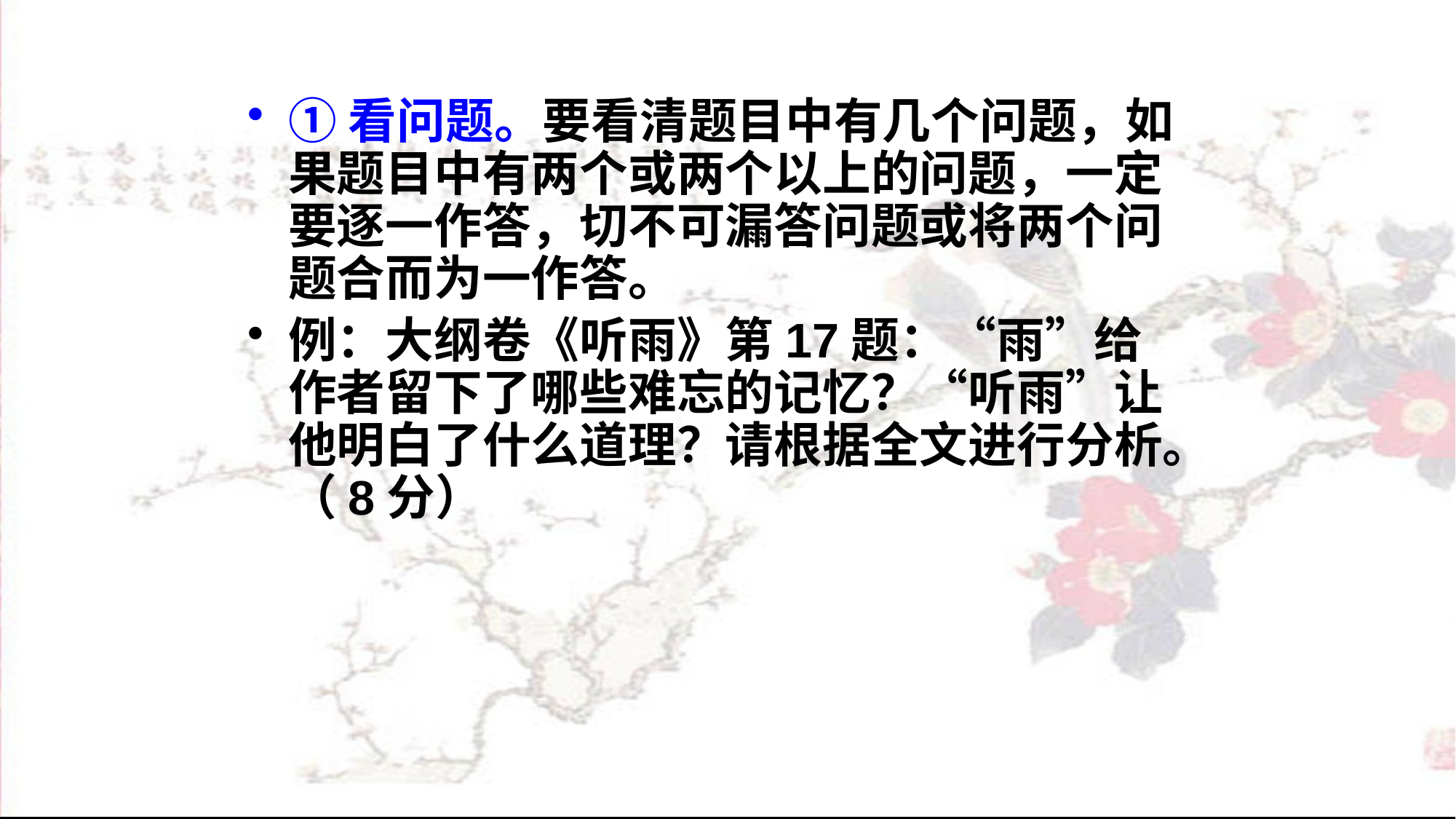

①看问题。要看清题目中有几个问题，如果题目中有两个或两个以上的问题，一定要逐一作答，切不可漏答问题或将两个问题合而为一作答。
例：大纲卷《听雨》第17题：“雨”给作者留下了哪些难忘的记忆？“听雨”让他明白了什么道理？请根据全文进行分析。（8分）